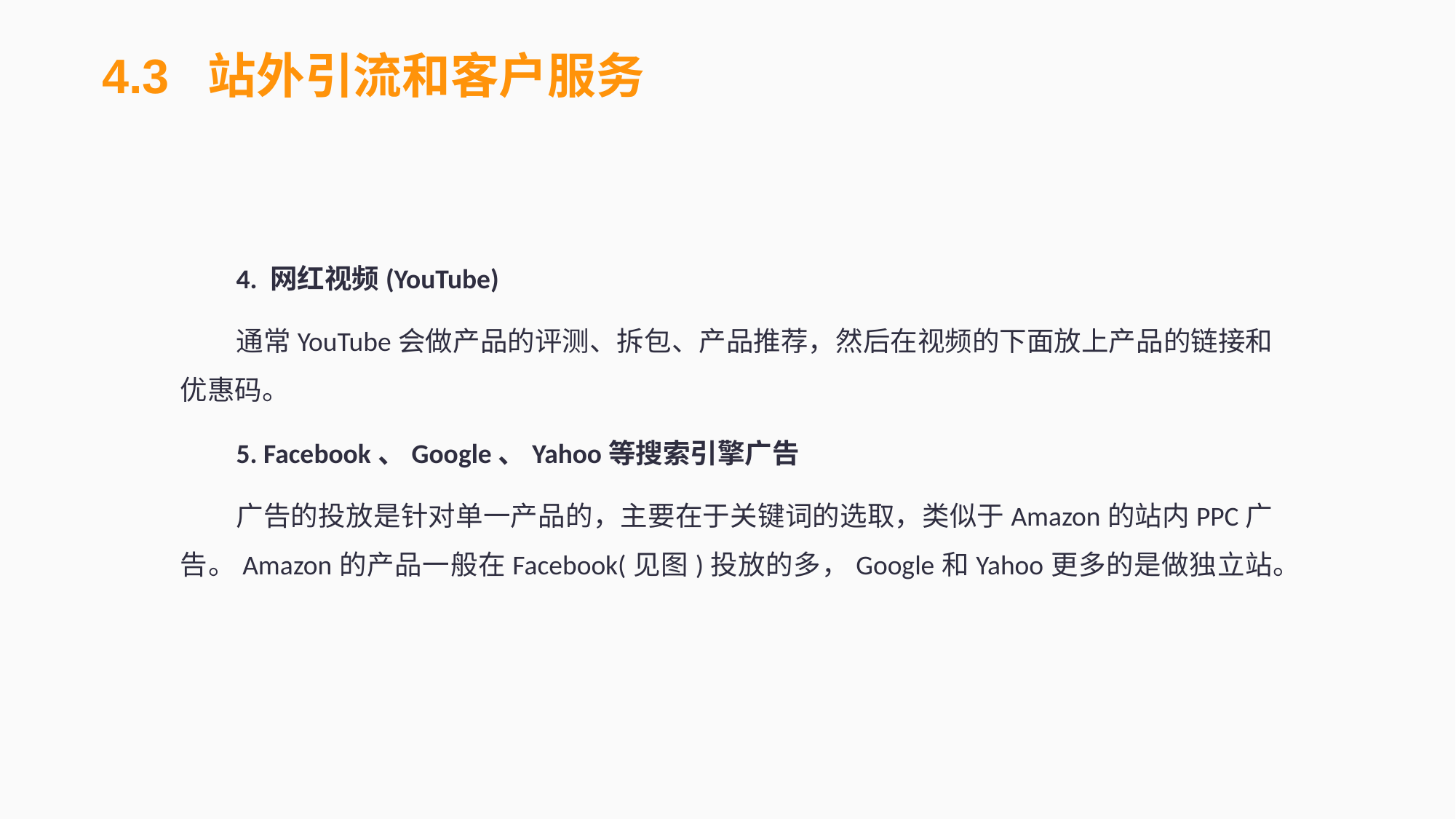

4.3  站外引流和客户服务
4. 网红视频(YouTube)
通常YouTube会做产品的评测、拆包、产品推荐，然后在视频的下面放上产品的链接和优惠码。
5. Facebook、Google、Yahoo等搜索引擎广告
广告的投放是针对单一产品的，主要在于关键词的选取，类似于Amazon的站内PPC广告。Amazon的产品一般在Facebook(见图)投放的多，Google和Yahoo更多的是做独立站。